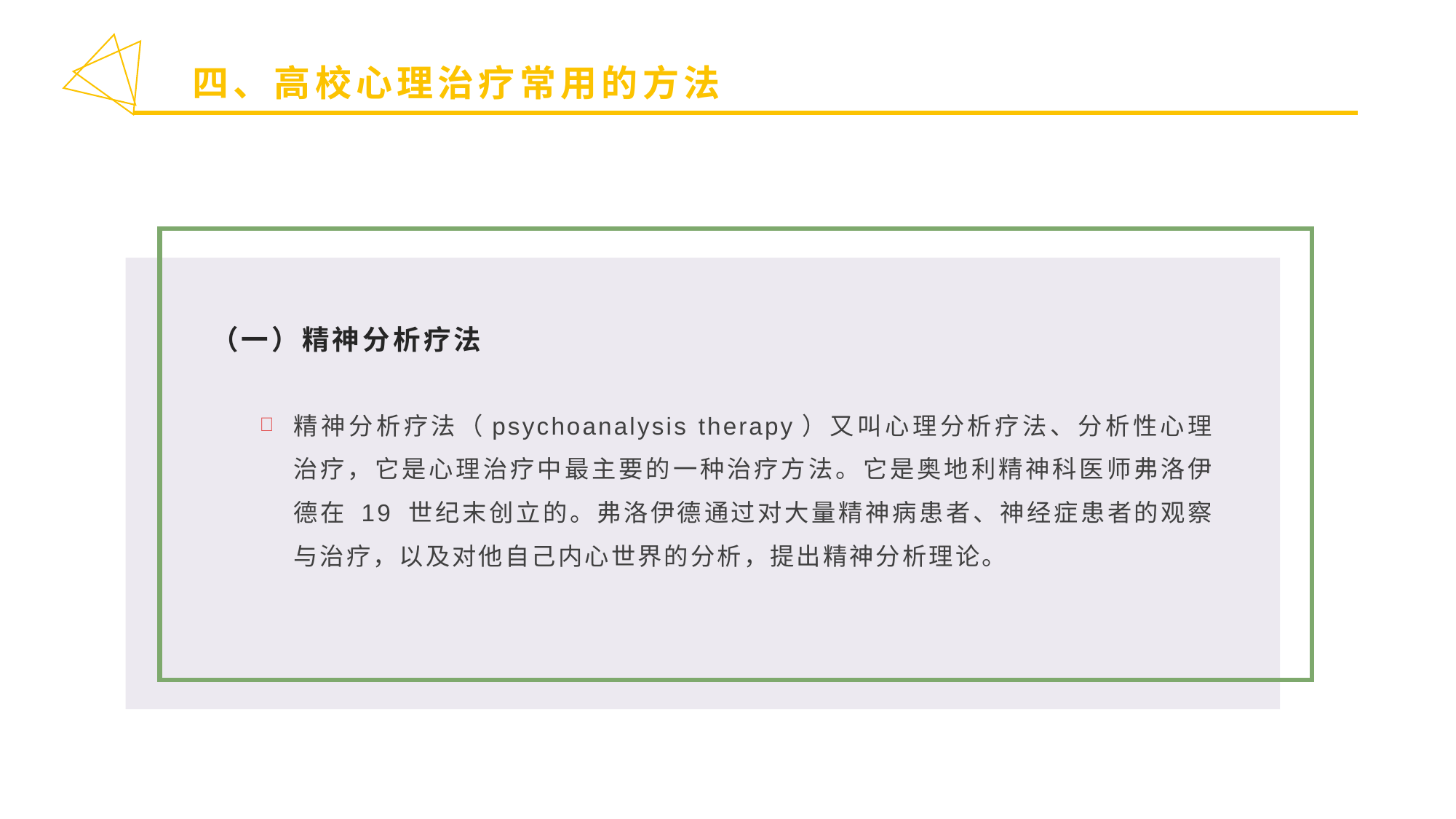

四、高校心理治疗常用的方法

（一）精神分析疗法
精神分析疗法（psychoanalysis therapy）又叫心理分析疗法、分析性心理治疗，它是心理治疗中最主要的一种治疗方法。它是奥地利精神科医师弗洛伊德在 19 世纪末创立的。弗洛伊德通过对大量精神病患者、神经症患者的观察与治疗，以及对他自己内心世界的分析，提出精神分析理论。